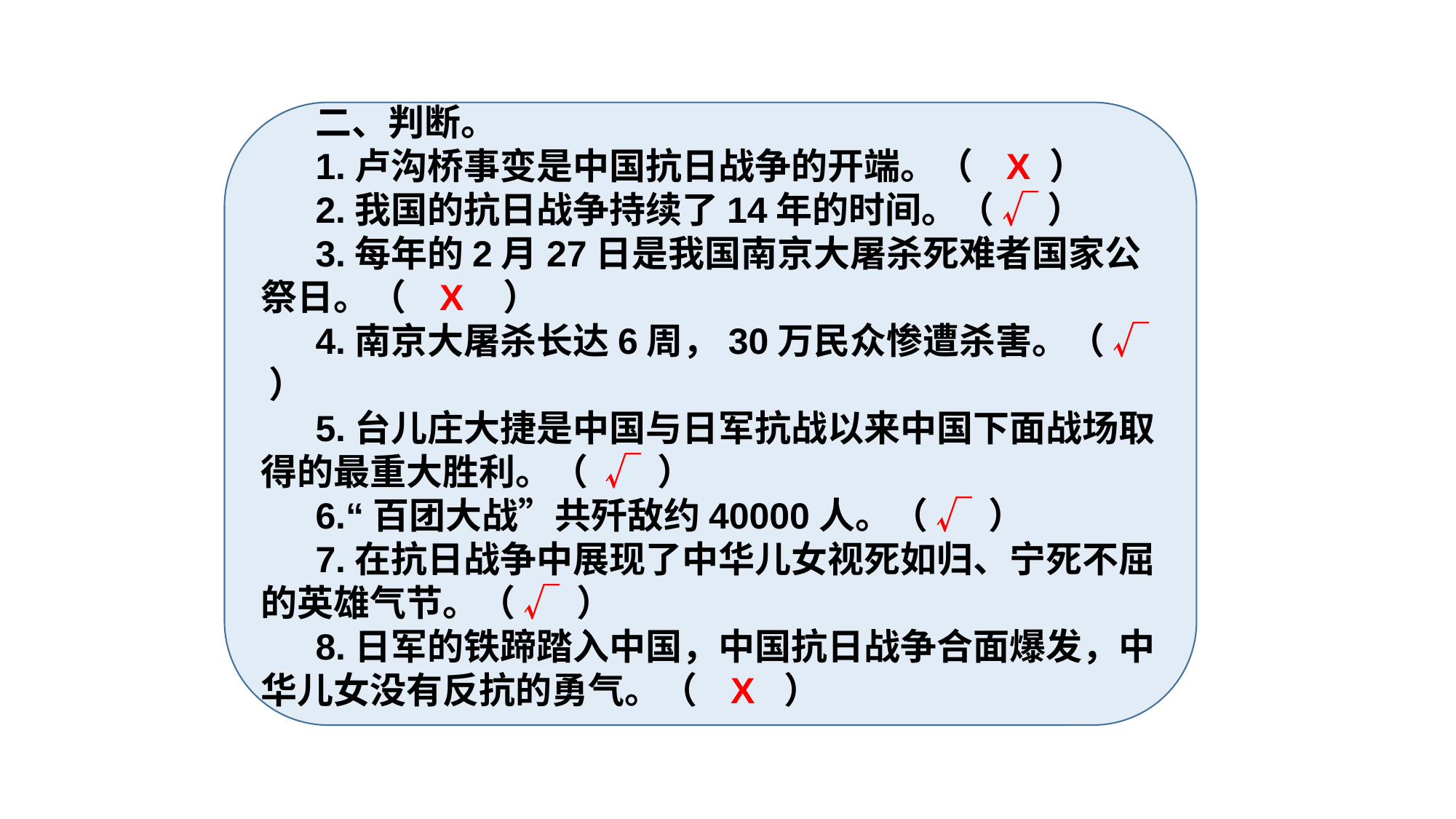

二、判断。
1.卢沟桥事变是中国抗日战争的开端。（   X ）
2.我国的抗日战争持续了14年的时间。（ √ ）
3.每年的2月27日是我国南京大屠杀死难者国家公祭日。（   X   ）
4.南京大屠杀长达6周，30万民众惨遭杀害。（ √  ）
5.台儿庄大捷是中国与日军抗战以来中国下面战场取得的最重大胜利。（  √  ）
6.“百团大战”共歼敌约40000人。（ √  ）
7.在抗日战争中展现了中华儿女视死如归、宁死不屈的英雄气节。（ √  ）
8.日军的铁蹄踏入中国，中国抗日战争合面爆发，中华儿女没有反抗的勇气。（   X  ）